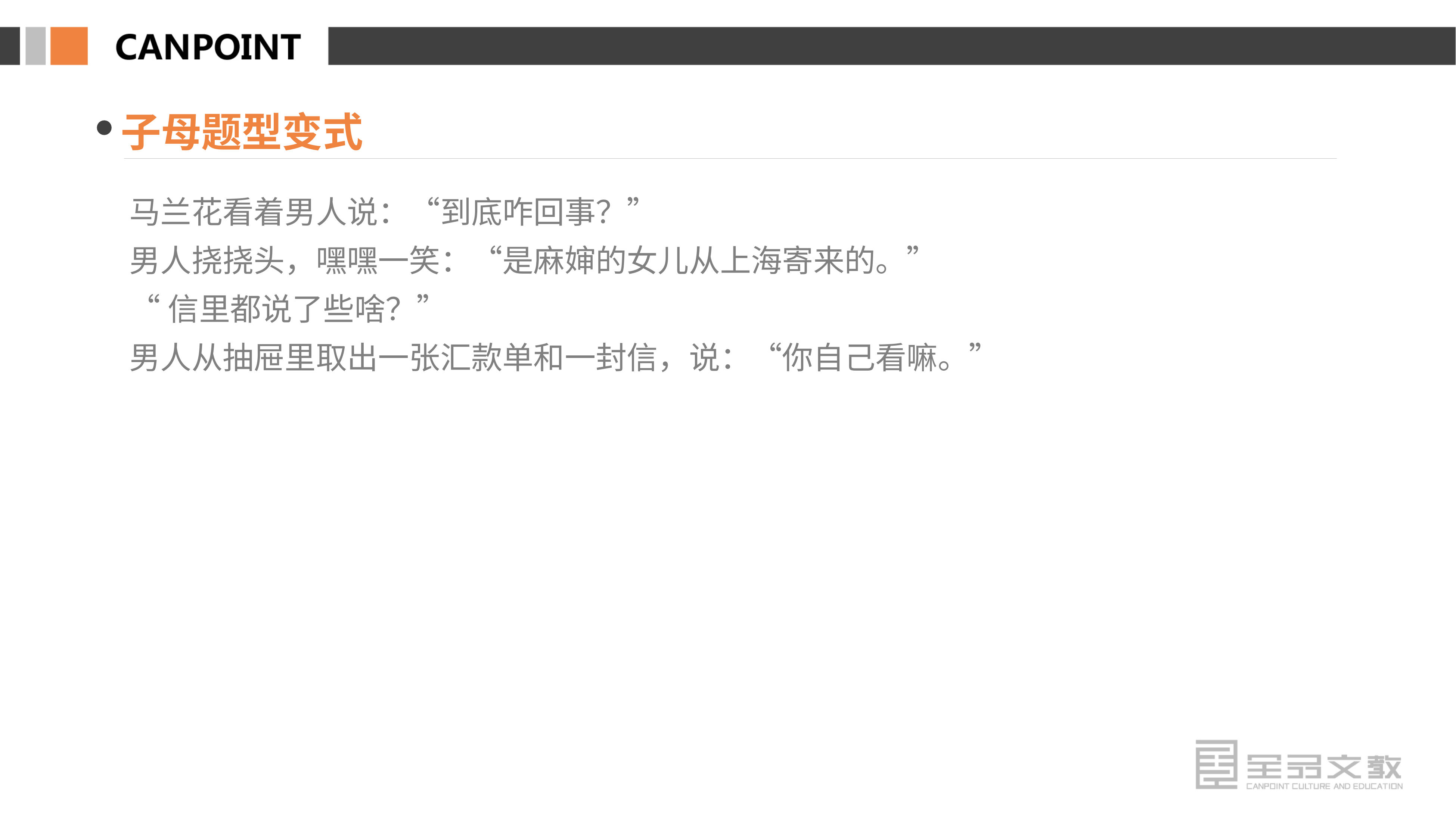

子母题型变式

马兰花看着男人说：“到底咋回事？”
男人挠挠头，嘿嘿一笑：“是麻婶的女儿从上海寄来的。”
“信里都说了些啥？”
男人从抽屉里取出一张汇款单和一封信，说：“你自己看嘛。”